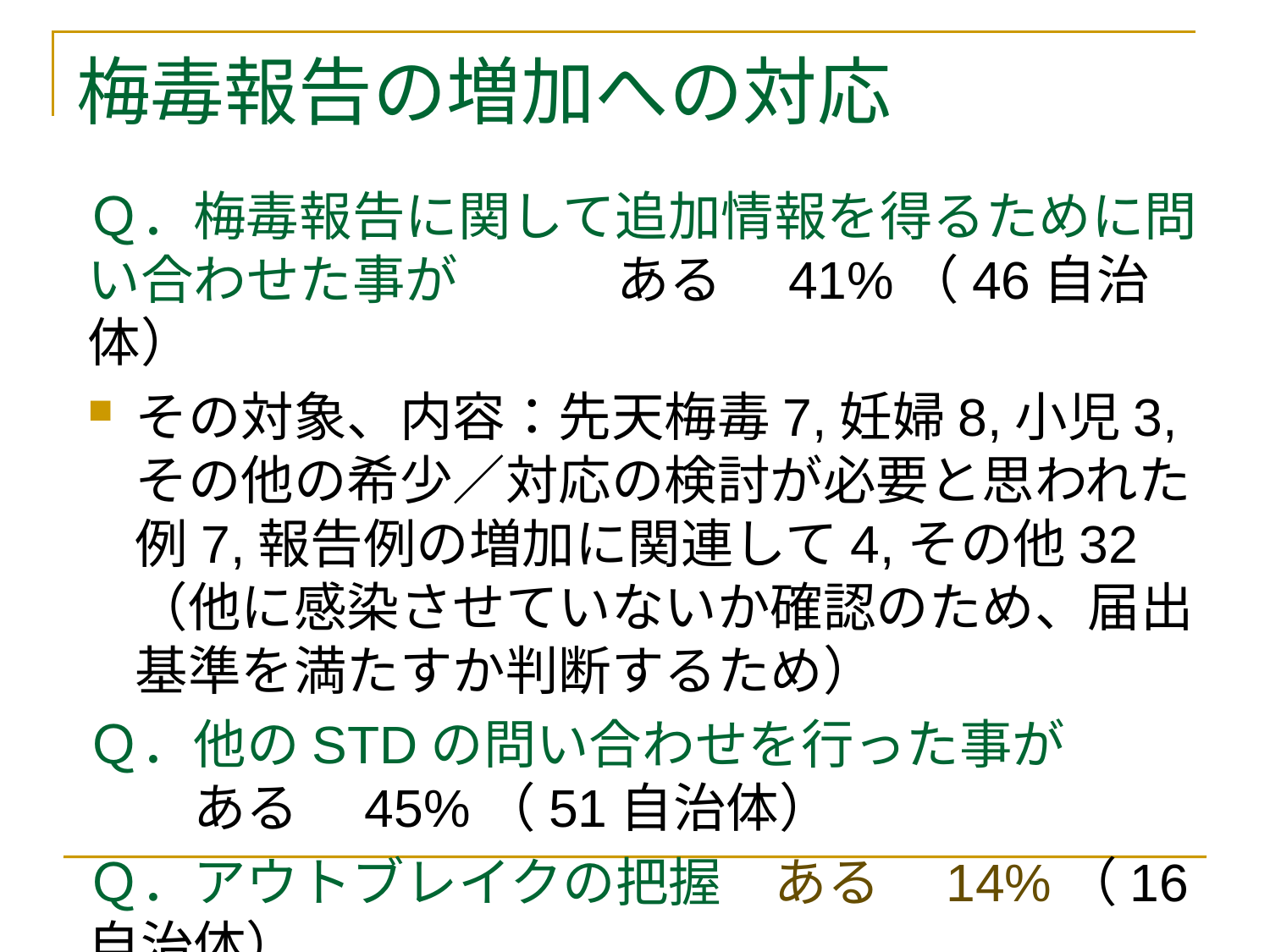

# 梅毒報告の増加への対応
Ｑ．梅毒報告に関して追加情報を得るために問い合わせた事が　　　ある　41%（46自治体）
その対象、内容：先天梅毒7,妊婦8,小児3,その他の希少／対応の検討が必要と思われた例7,報告例の増加に関連して4,その他32（他に感染させていないか確認のため、届出基準を満たすか判断するため）
Ｑ．他のSTDの問い合わせを行った事が
　　ある　45%（51自治体）
Ｑ．アウトブレイクの把握　ある　14%（16自治体）
					梅毒12、A型肝炎１